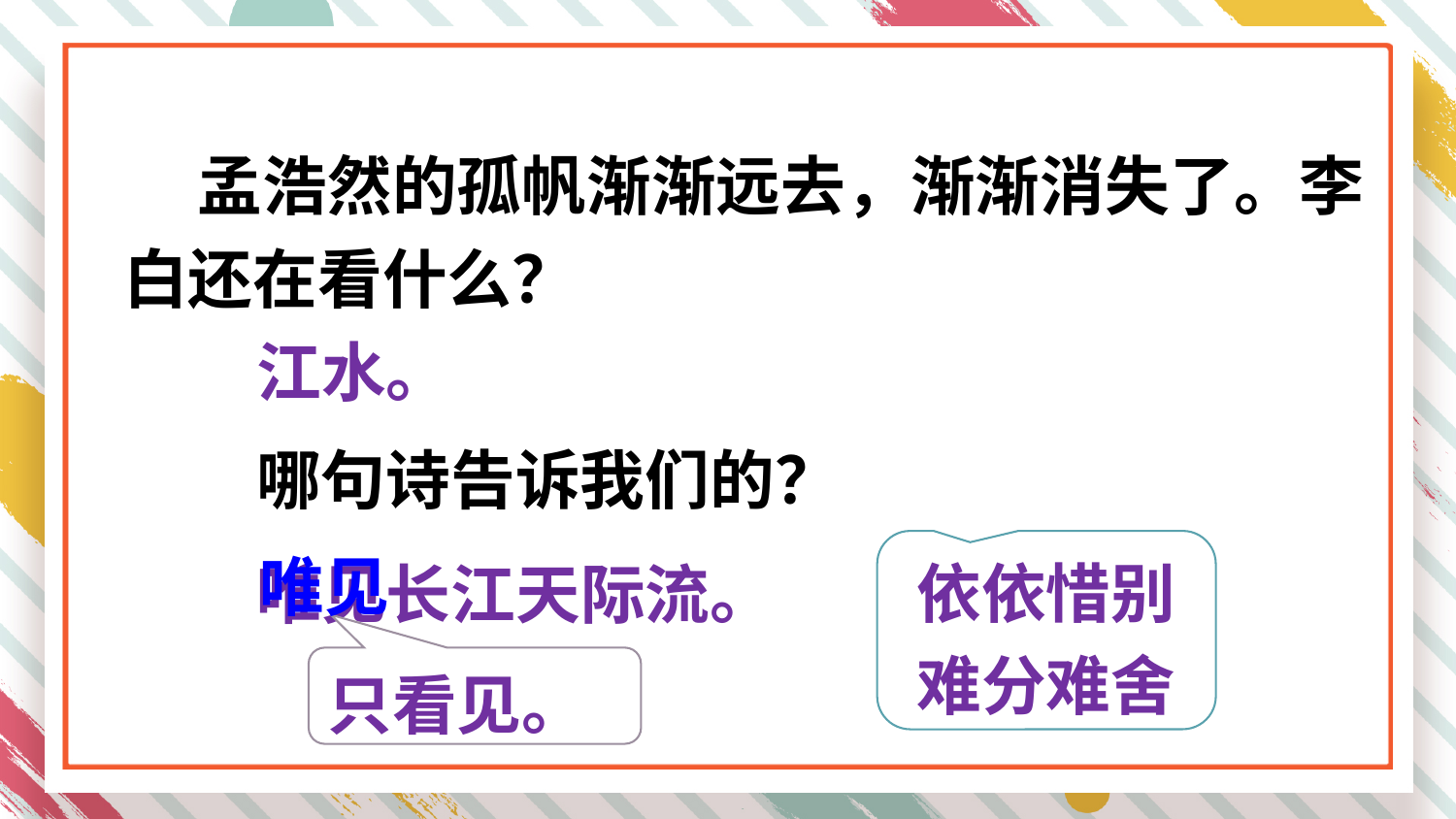

孟浩然的孤帆渐渐远去，渐渐消失了。李白还在看什么？
江水。
哪句诗告诉我们的？
唯见长江天际流。
依依惜别
难分难舍
唯见

只看见。